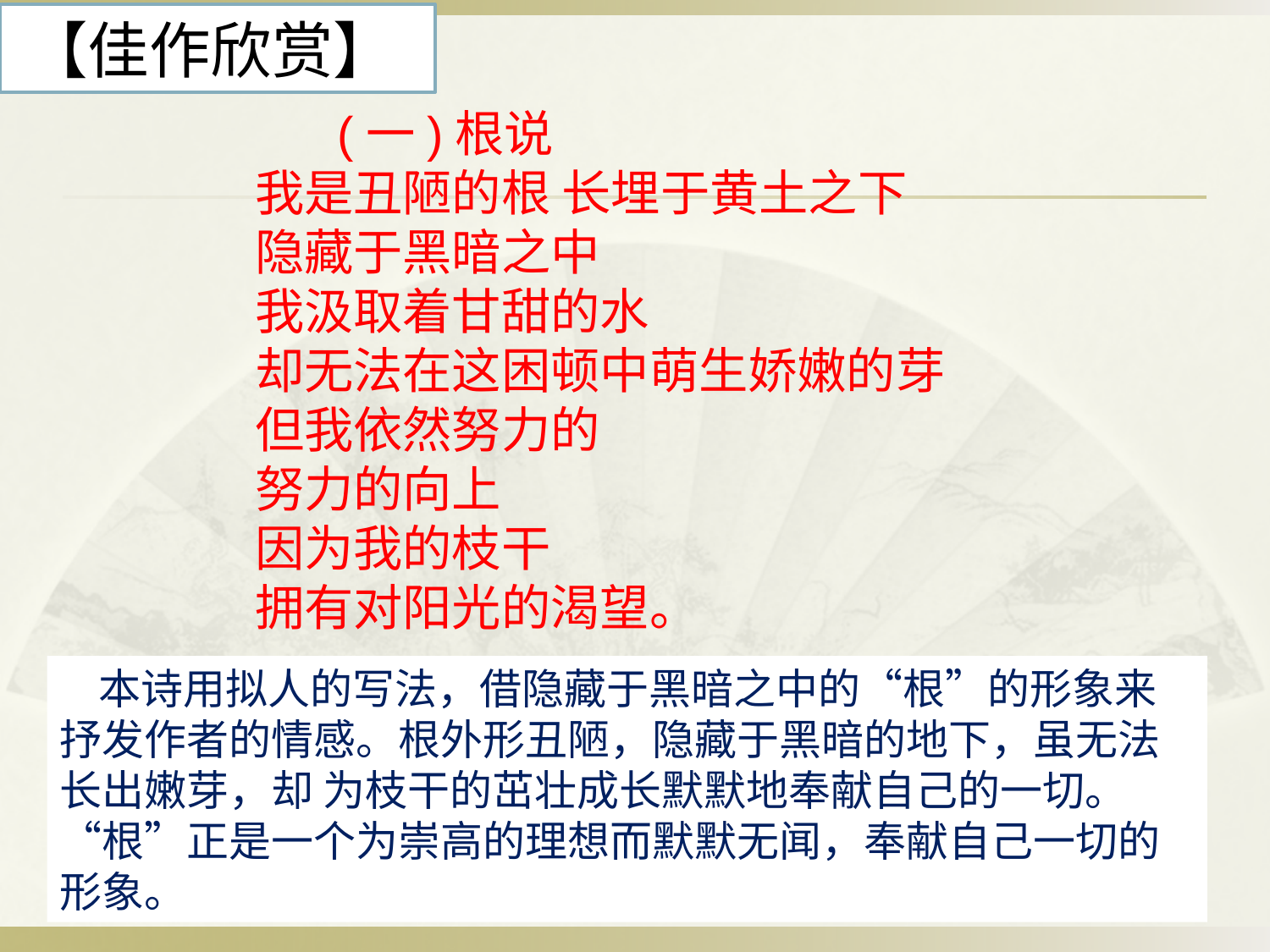

# 【佳作欣赏】
      (一)根说
我是丑陋的根 长埋于黄土之下
隐藏于黑暗之中
我汲取着甘甜的水
却无法在这困顿中萌生娇嫩的芽
但我依然努力的
努力的向上
因为我的枝干
拥有对阳光的渴望。

   本诗用拟人的写法，借隐藏于黑暗之中的“根”的形象来抒发作者的情感。根外形丑陋，隐藏于黑暗的地下，虽无法长出嫩芽，却 为枝干的茁壮成长默默地奉献自己的一切。“根”正是一个为崇高的理想而默默无闻，奉献自己一切的形象。